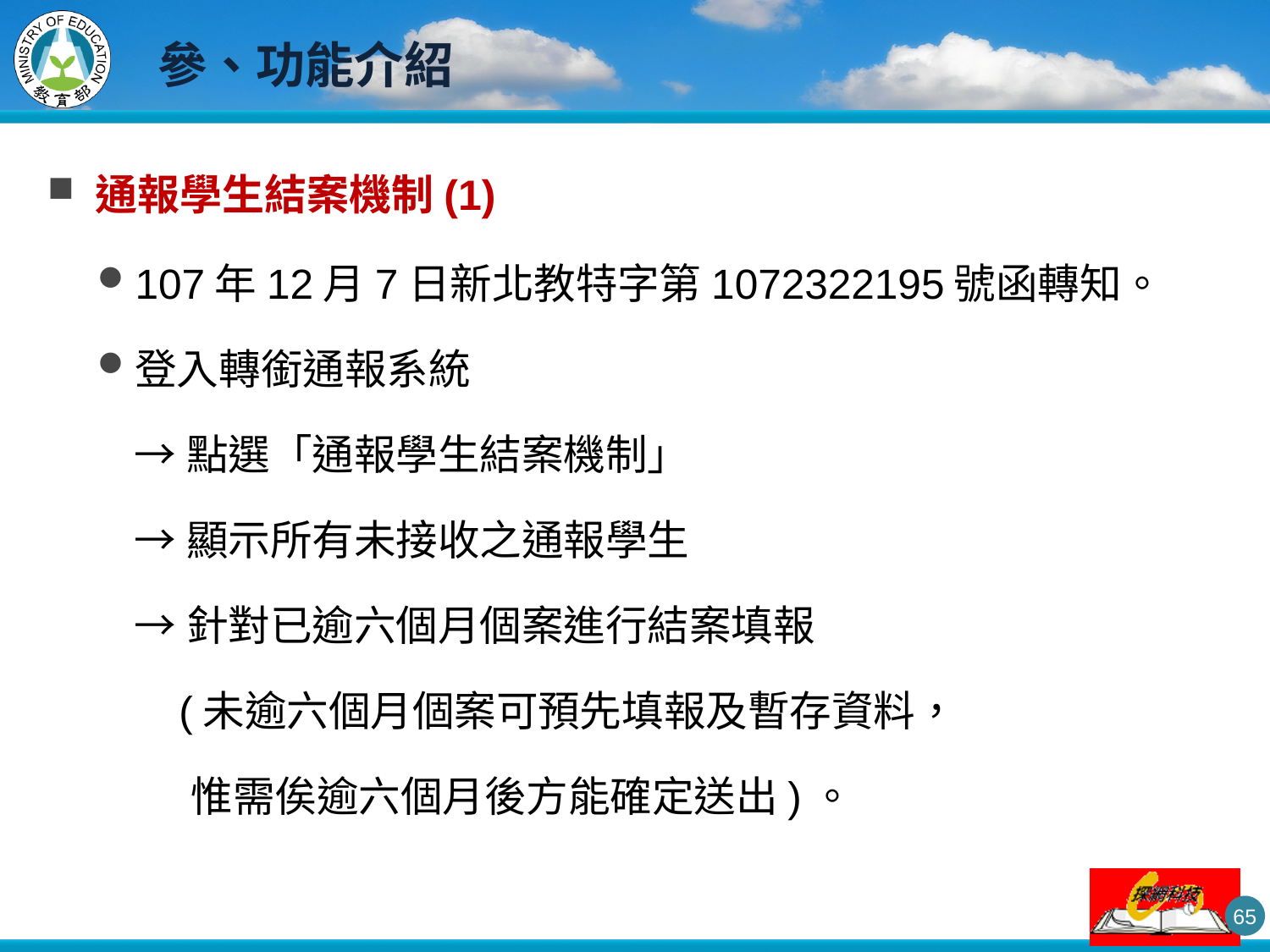

# 參、功能介紹
通報學生結案機制(1)
107年12月7日新北教特字第1072322195號函轉知。
登入轉銜通報系統
    →點選「通報學生結案機制」
    →顯示所有未接收之通報學生
    →針對已逾六個月個案進行結案填報
       (未逾六個月個案可預先填報及暫存資料，
         惟需俟逾六個月後方能確定送出)。
65